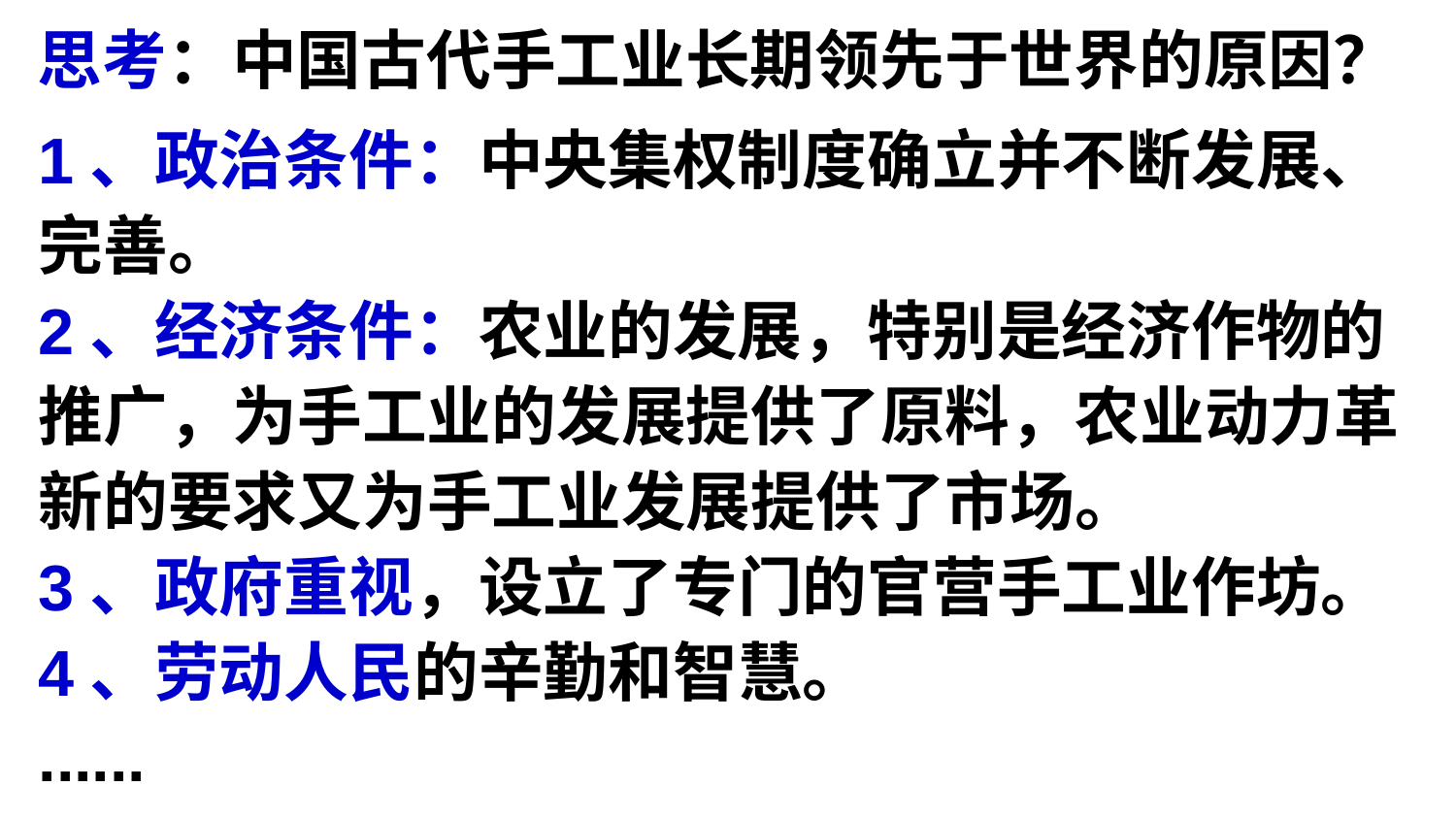

思考：中国古代手工业长期领先于世界的原因？
1、政治条件：中央集权制度确立并不断发展、完善。
2、经济条件：农业的发展，特别是经济作物的推广，为手工业的发展提供了原料，农业动力革新的要求又为手工业发展提供了市场。
3、政府重视，设立了专门的官营手工业作坊。
4、劳动人民的辛勤和智慧。
......